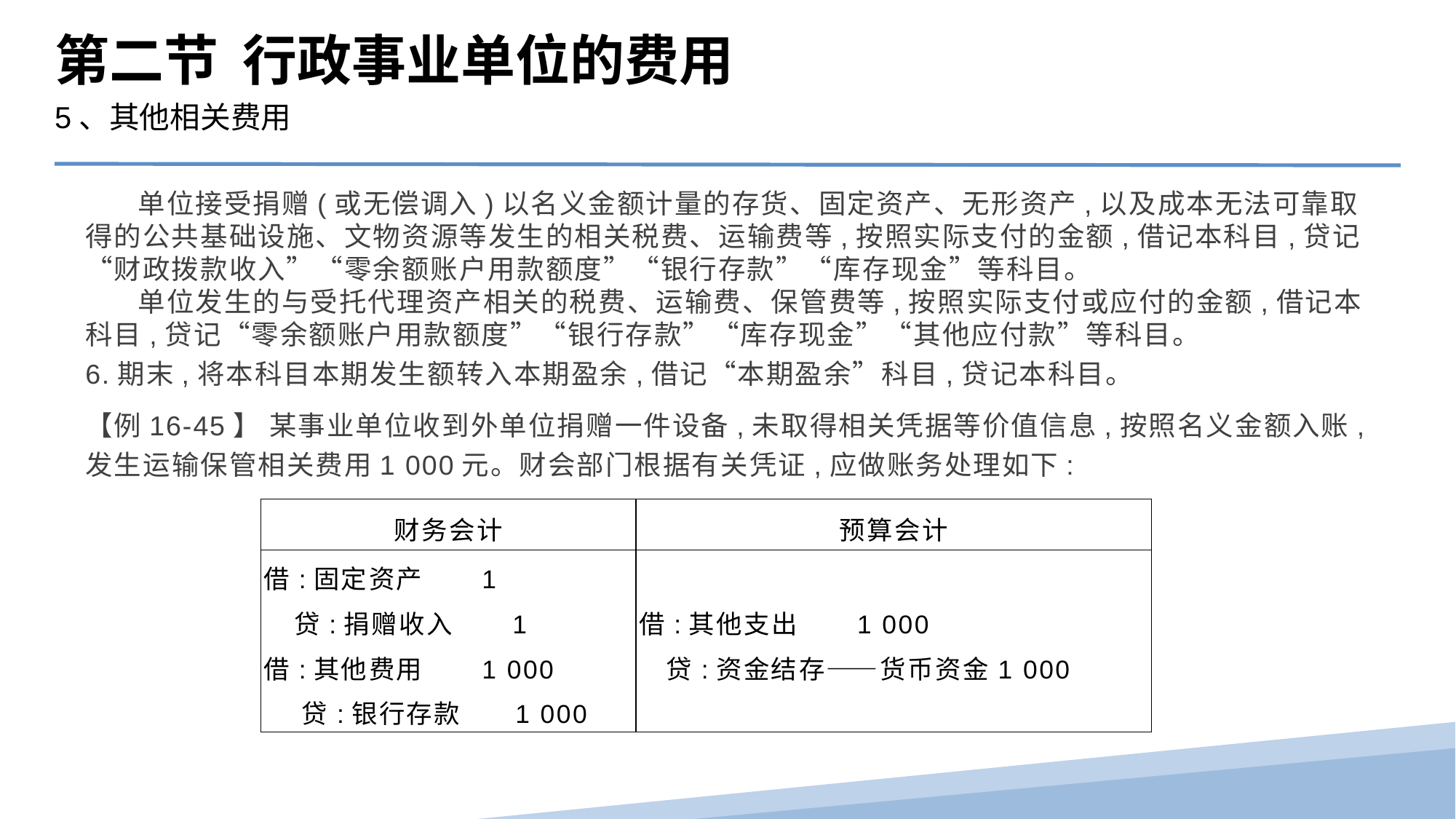

第二节  行政事业单位的费用
5、其他相关费用
      单位接受捐赠(或无偿调入)以名义金额计量的存货、固定资产、无形资产,以及成本无法可靠取得的公共基础设施、文物资源等发生的相关税费、运输费等,按照实际支付的金额,借记本科目,贷记“财政拨款收入”“零余额账户用款额度”“银行存款”“库存现金”等科目。
      单位发生的与受托代理资产相关的税费、运输费、保管费等,按照实际支付或应付的金额,借记本科目,贷记“零余额账户用款额度”“银行存款”“库存现金”“其他应付款”等科目。
6.期末,将本科目本期发生额转入本期盈余,借记“本期盈余”科目,贷记本科目。
【例16-45】 某事业单位收到外单位捐赠一件设备,未取得相关凭据等价值信息,按照名义金额入账,发生运输保管相关费用1 000元。财会部门根据有关凭证,应做账务处理如下:

| 财务会计 | 预算会计 |
| --- | --- |
| 借:固定资产 1 贷:捐赠收入 1 借:其他费用 1 000 贷:银行存款 1 000 | 借:其他支出 1 000 贷:资金结存——货币资金1 000 |